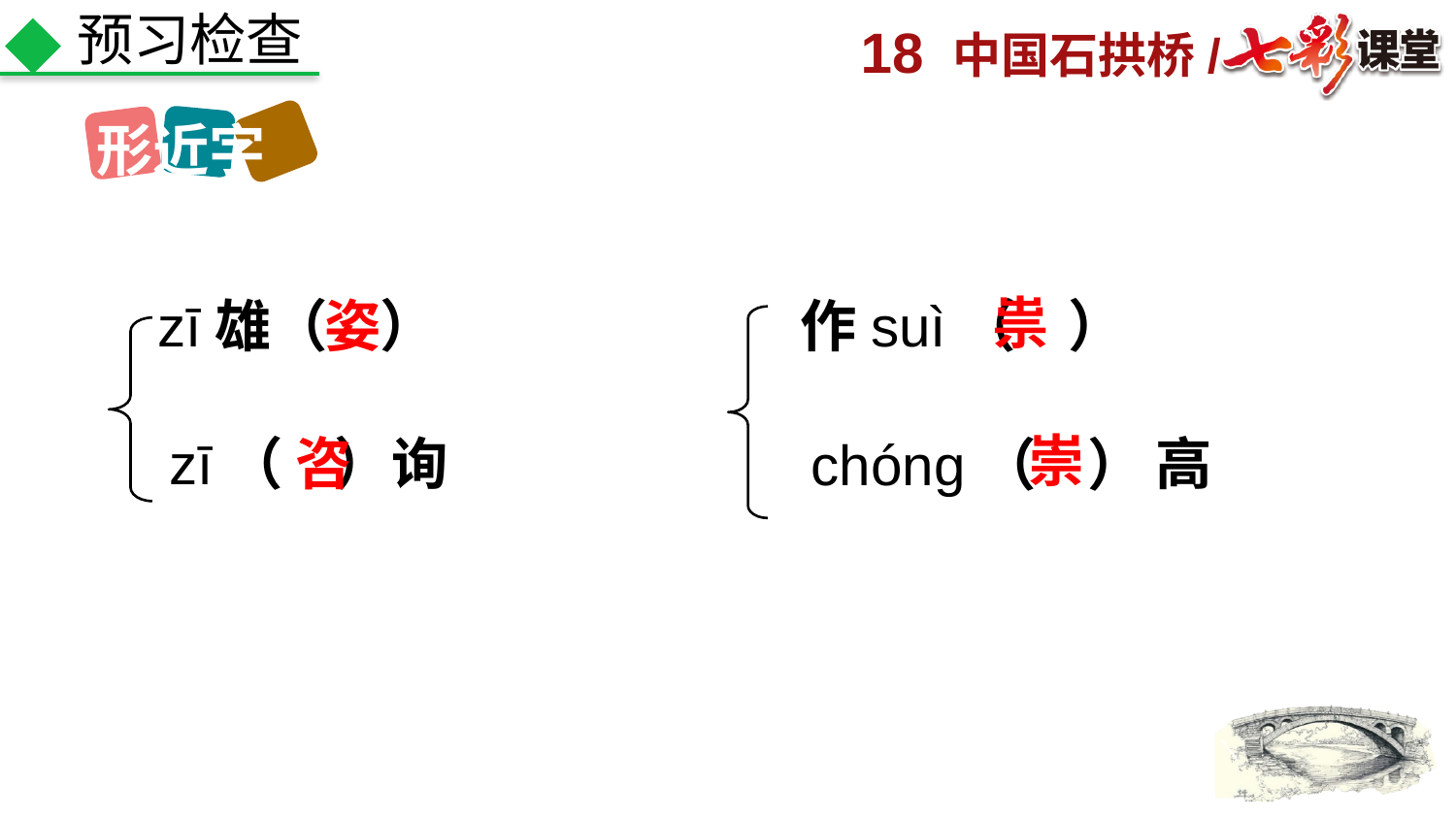

预习检查

形近字

祟
zī雄（    ）
姿
作suì（    ）

崇
zī（    ）询
咨
高
chóng（    ）